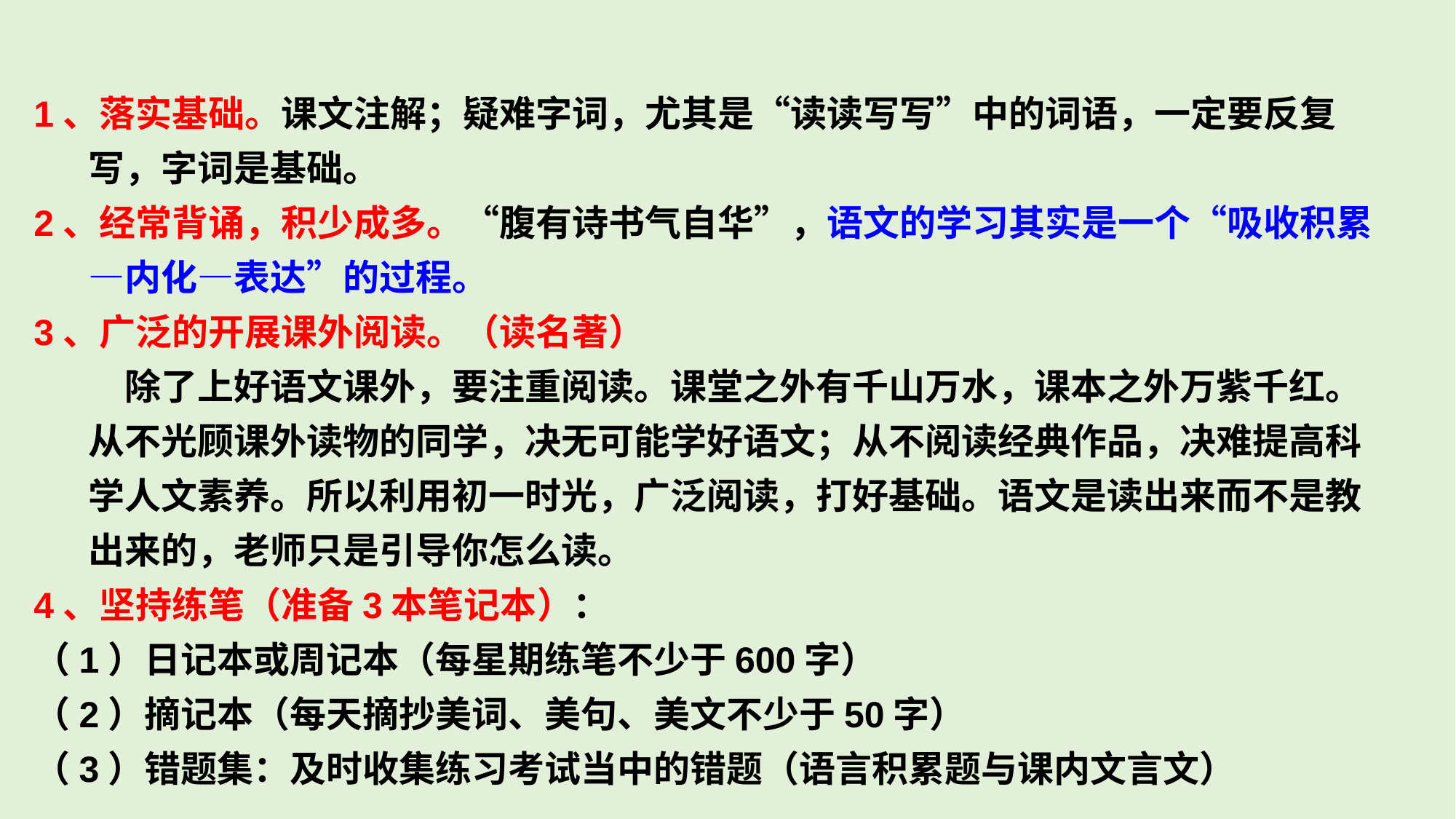

1、落实基础。课文注解；疑难字词，尤其是“读读写写”中的词语，一定要反复写，字词是基础。
2、经常背诵，积少成多。“腹有诗书气自华”，语文的学习其实是一个“吸收积累—内化—表达”的过程。
3、广泛的开展课外阅读。（读名著）
          除了上好语文课外，要注重阅读。课堂之外有千山万水，课本之外万紫千红。从不光顾课外读物的同学，决无可能学好语文；从不阅读经典作品，决难提高科学人文素养。所以利用初一时光，广泛阅读，打好基础。语文是读出来而不是教出来的，老师只是引导你怎么读。
4、坚持练笔（准备3本笔记本）：
（1）日记本或周记本（每星期练笔不少于600字）
（2）摘记本（每天摘抄美词、美句、美文不少于50字）
（3）错题集：及时收集练习考试当中的错题（语言积累题与课内文言文）